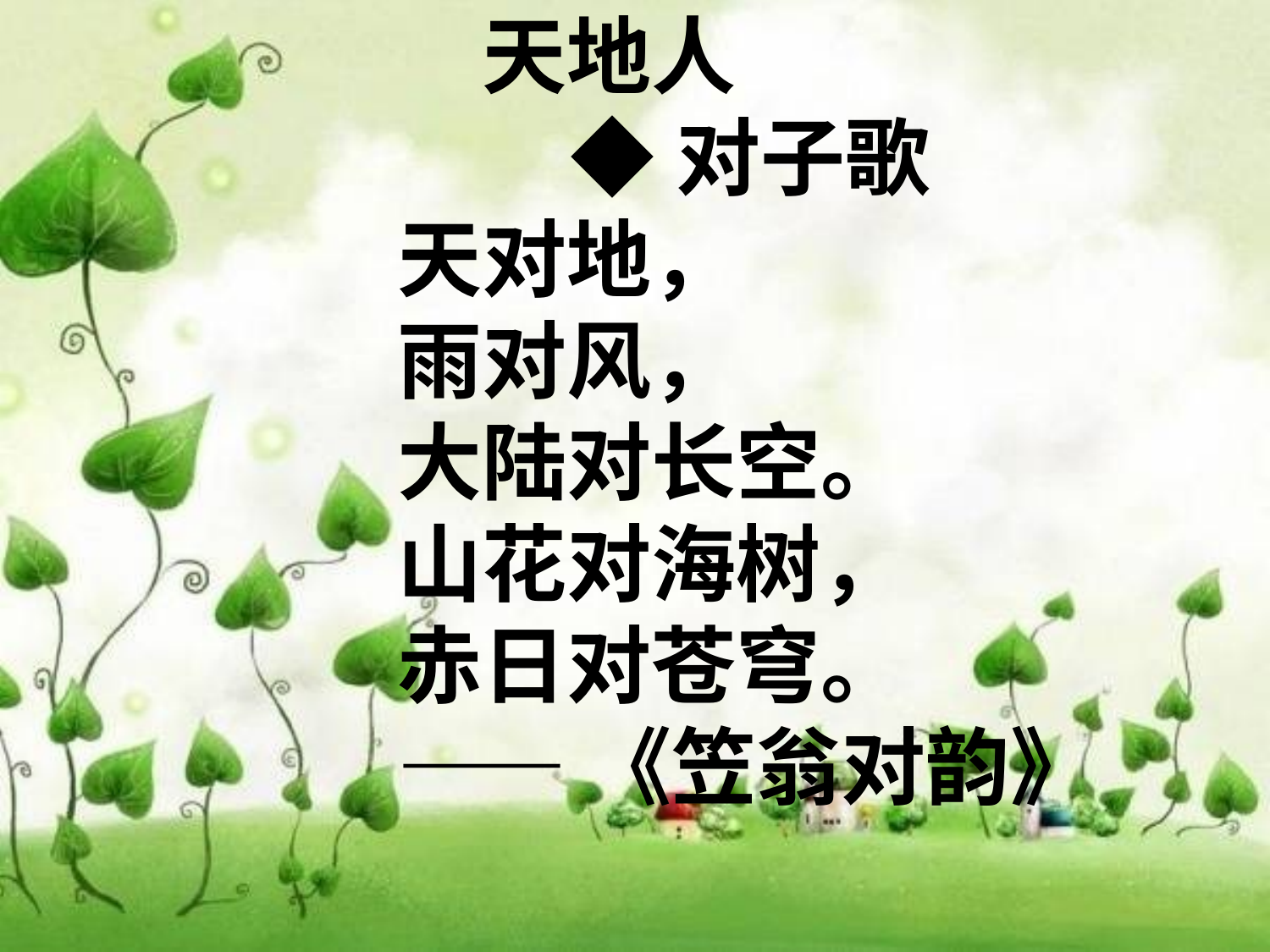

天地人
         ◆对子歌
天对地，
雨对风，
大陆对长空。
山花对海树，
赤日对苍穹。
——《笠翁对韵》